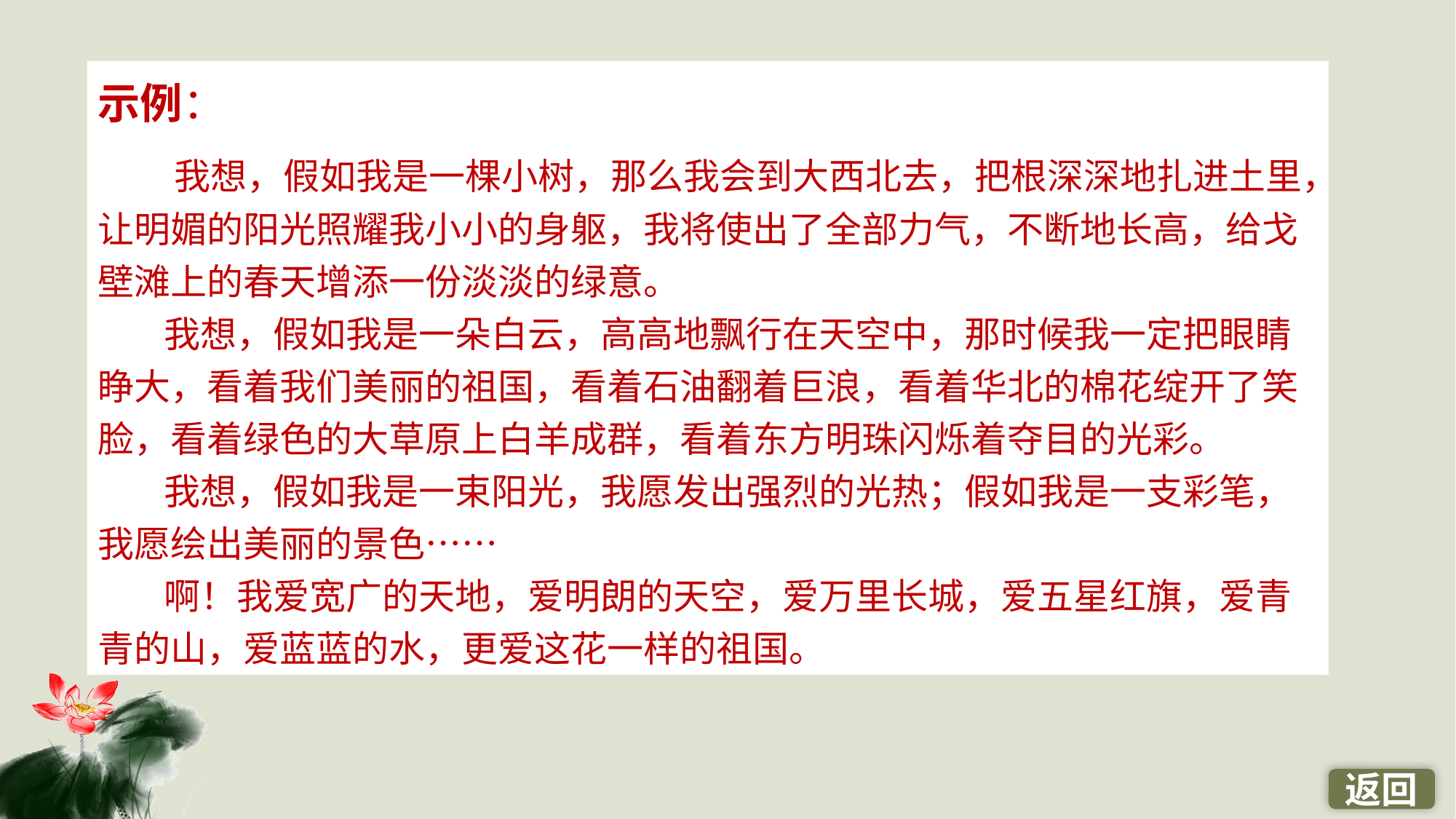

示例：
       我想，假如我是一棵小树，那么我会到大西北去，把根深深地扎进土里，让明媚的阳光照耀我小小的身躯，我将使出了全部力气，不断地长高，给戈壁滩上的春天增添一份淡淡的绿意。
       我想，假如我是一朵白云，高高地飘行在天空中，那时候我一定把眼睛睁大，看着我们美丽的祖国，看着石油翻着巨浪，看着华北的棉花绽开了笑脸，看着绿色的大草原上白羊成群，看着东方明珠闪烁着夺目的光彩。
       我想，假如我是一束阳光，我愿发出强烈的光热；假如我是一支彩笔，我愿绘出美丽的景色……
       啊！我爱宽广的天地，爱明朗的天空，爱万里长城，爱五星红旗，爱青青的山，爱蓝蓝的水，更爱这花一样的祖国。
返回